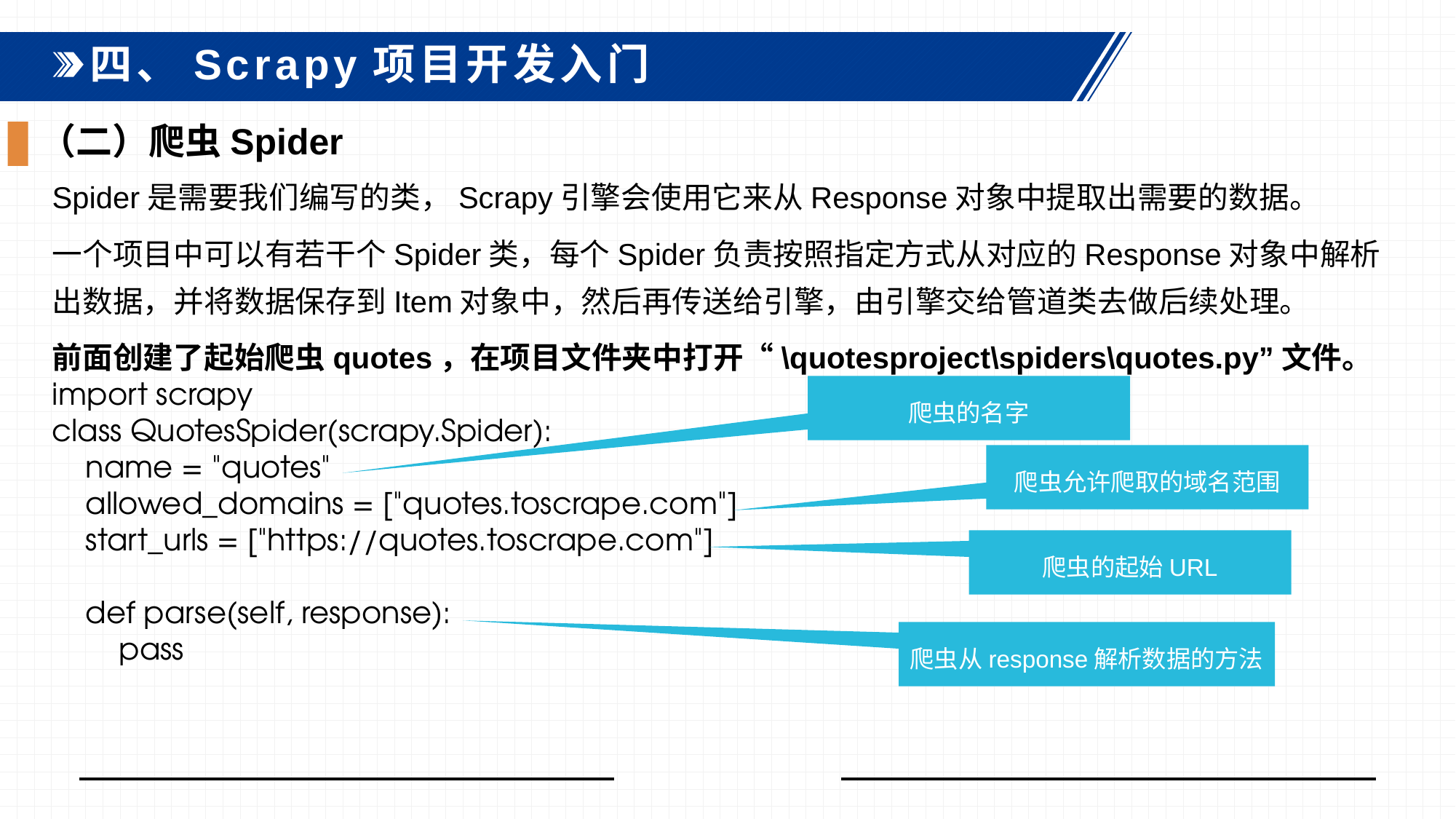

四、Scrapy项目开发入门
（二）爬虫Spider
Spider是需要我们编写的类，Scrapy引擎会使用它来从Response对象中提取出需要的数据。
一个项目中可以有若干个Spider类，每个Spider负责按照指定方式从对应的Response对象中解析出数据，并将数据保存到Item对象中，然后再传送给引擎，由引擎交给管道类去做后续处理。
前面创建了起始爬虫quotes，在项目文件夹中打开“\quotesproject\spiders\quotes.py”文件。
import scrapy
class QuotesSpider(scrapy.Spider):
    name = "quotes"
    allowed_domains = ["quotes.toscrape.com"]
    start_urls = ["https://quotes.toscrape.com"]

    def parse(self, response):
        pass

爬虫的名字
爬虫允许爬取的域名范围
爬虫的起始URL
爬虫从response解析数据的方法